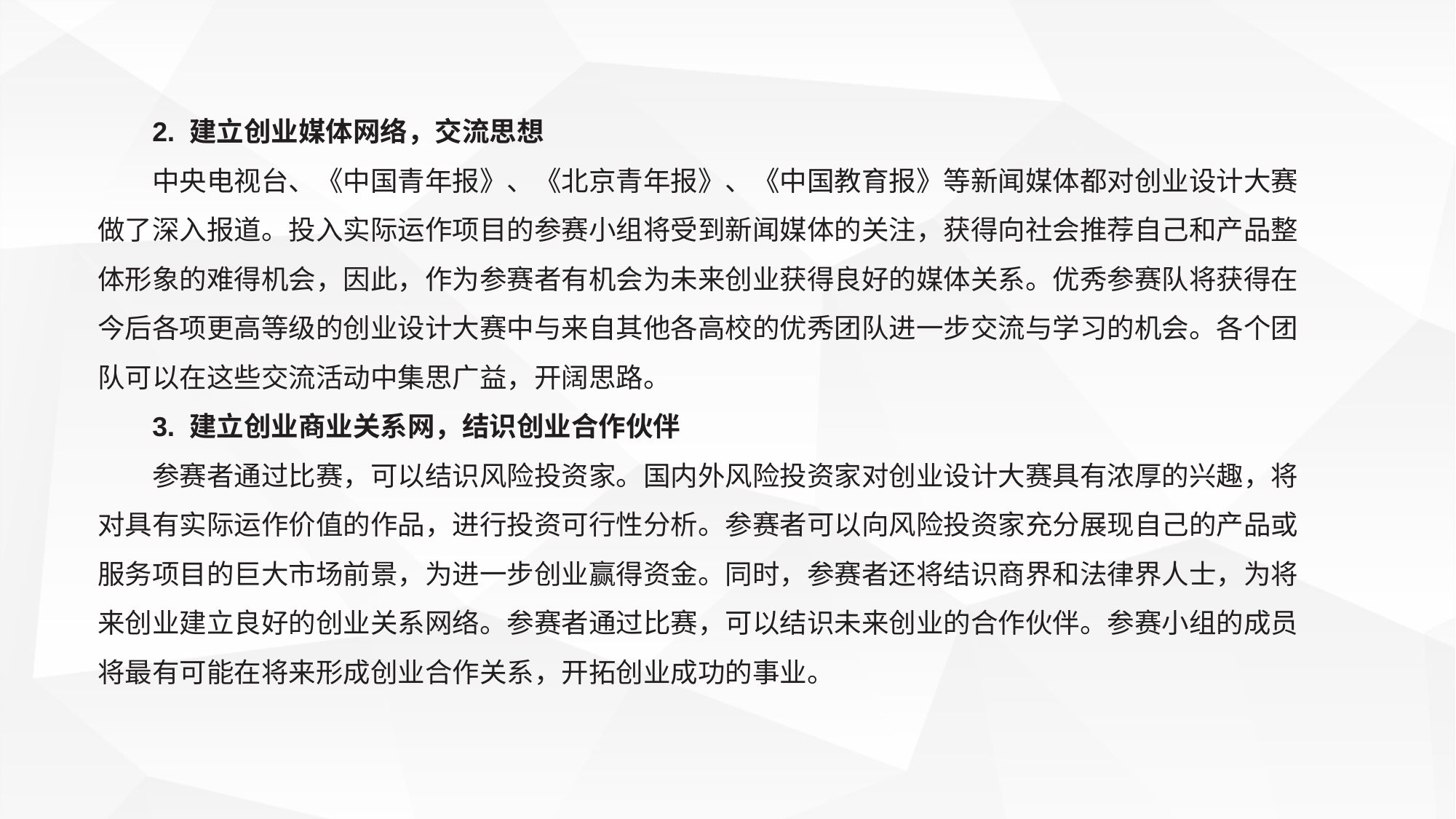

2. 建立创业媒体网络，交流思想
中央电视台、《中国青年报》、《北京青年报》、《中国教育报》等新闻媒体都对创业设计大赛做了深入报道。投入实际运作项目的参赛小组将受到新闻媒体的关注，获得向社会推荐自己和产品整体形象的难得机会，因此，作为参赛者有机会为未来创业获得良好的媒体关系。优秀参赛队将获得在今后各项更高等级的创业设计大赛中与来自其他各高校的优秀团队进一步交流与学习的机会。各个团队可以在这些交流活动中集思广益，开阔思路。
3. 建立创业商业关系网，结识创业合作伙伴
参赛者通过比赛，可以结识风险投资家。国内外风险投资家对创业设计大赛具有浓厚的兴趣，将对具有实际运作价值的作品，进行投资可行性分析。参赛者可以向风险投资家充分展现自己的产品或服务项目的巨大市场前景，为进一步创业赢得资金。同时，参赛者还将结识商界和法律界人士，为将来创业建立良好的创业关系网络。参赛者通过比赛，可以结识未来创业的合作伙伴。参赛小组的成员将最有可能在将来形成创业合作关系，开拓创业成功的事业。